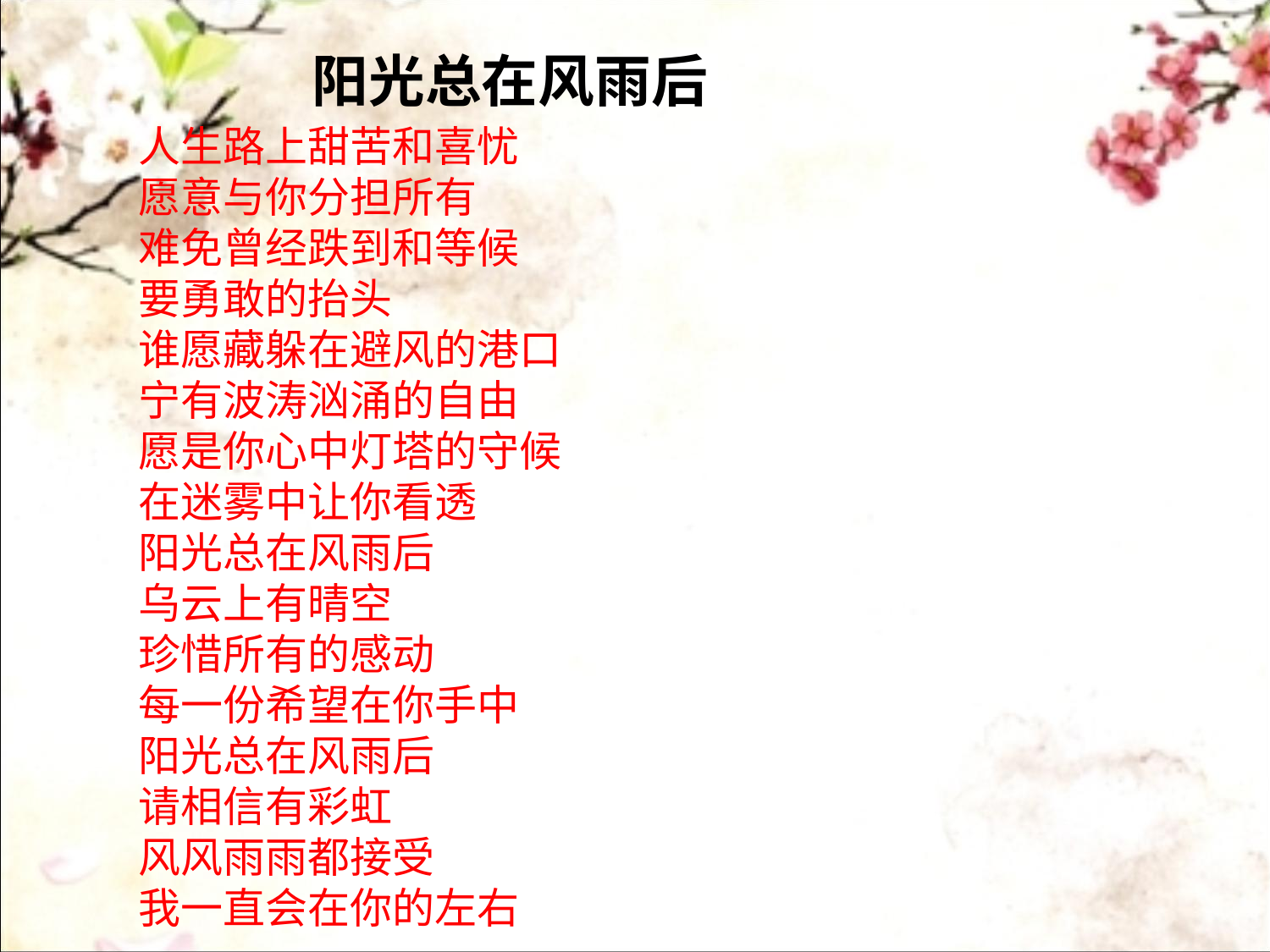

阳光总在风雨后
人生路上甜苦和喜忧
愿意与你分担所有
难免曾经跌到和等候
要勇敢的抬头
谁愿藏躲在避风的港口
宁有波涛汹涌的自由
愿是你心中灯塔的守候
在迷雾中让你看透
阳光总在风雨后
乌云上有晴空
珍惜所有的感动
每一份希望在你手中
阳光总在风雨后
请相信有彩虹
风风雨雨都接受
我一直会在你的左右